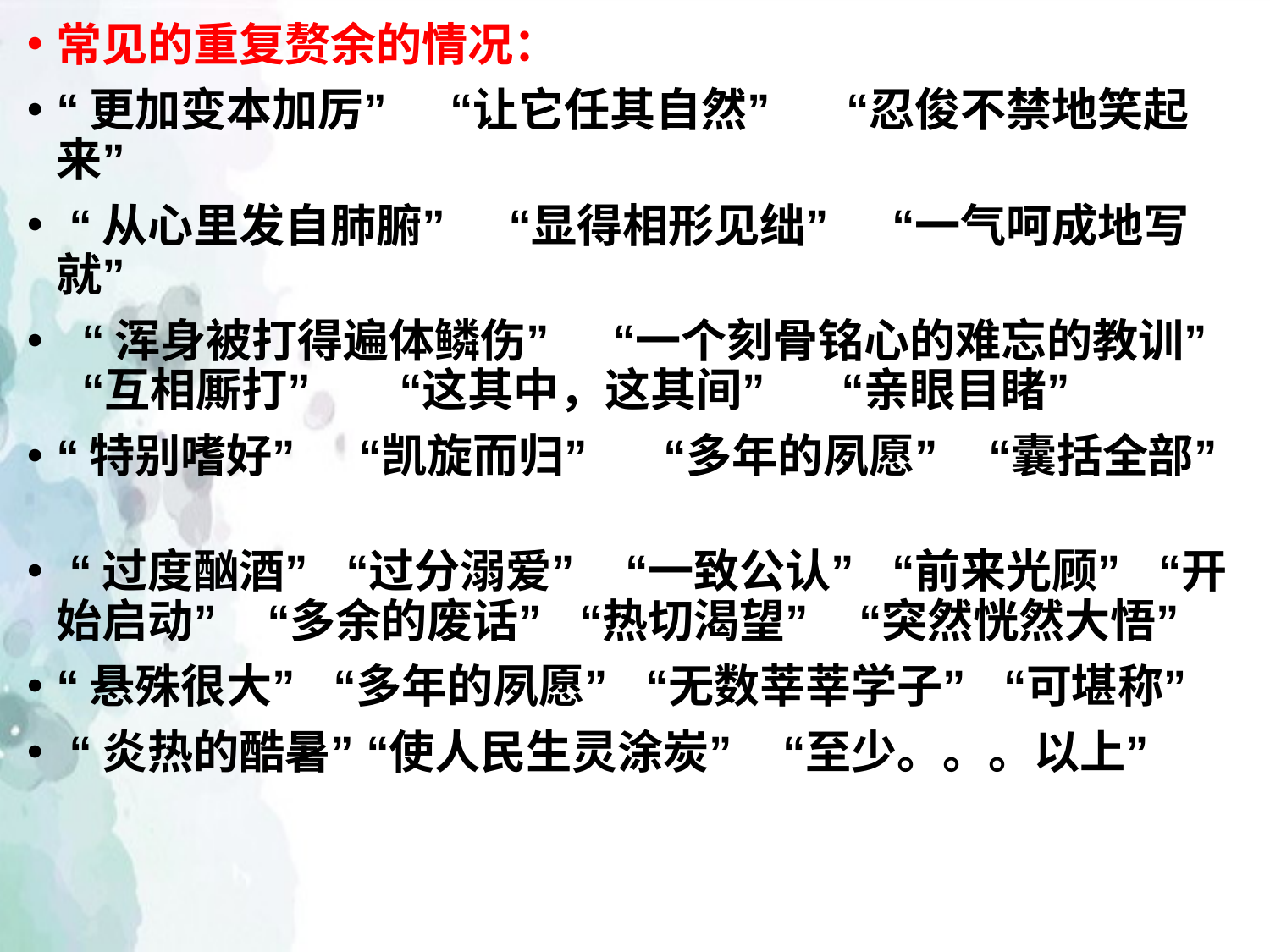

常见的重复赘余的情况：
“更加变本加厉”     “让它任其自然”      “忍俊不禁地笑起来”
 “从心里发自肺腑”     “显得相形见绌”     “一气呵成地写就”
  “浑身被打得遍体鳞伤”     “一个刻骨铭心的难忘的教训”    “互相厮打”       “这其中，这其间”      “亲眼目睹”
“特别嗜好”     “凯旋而归”      “多年的夙愿”    “囊括全部”
 “过度酗酒”   “过分溺爱”    “一致公认”   “前来光顾”   “开始启动”    “多余的废话”   “热切渴望”    “突然恍然大悟”
“悬殊很大”   “多年的夙愿”   “无数莘莘学子”   “可堪称”
 “炎热的酷暑” “使人民生灵涂炭”    “至少。。。以上”